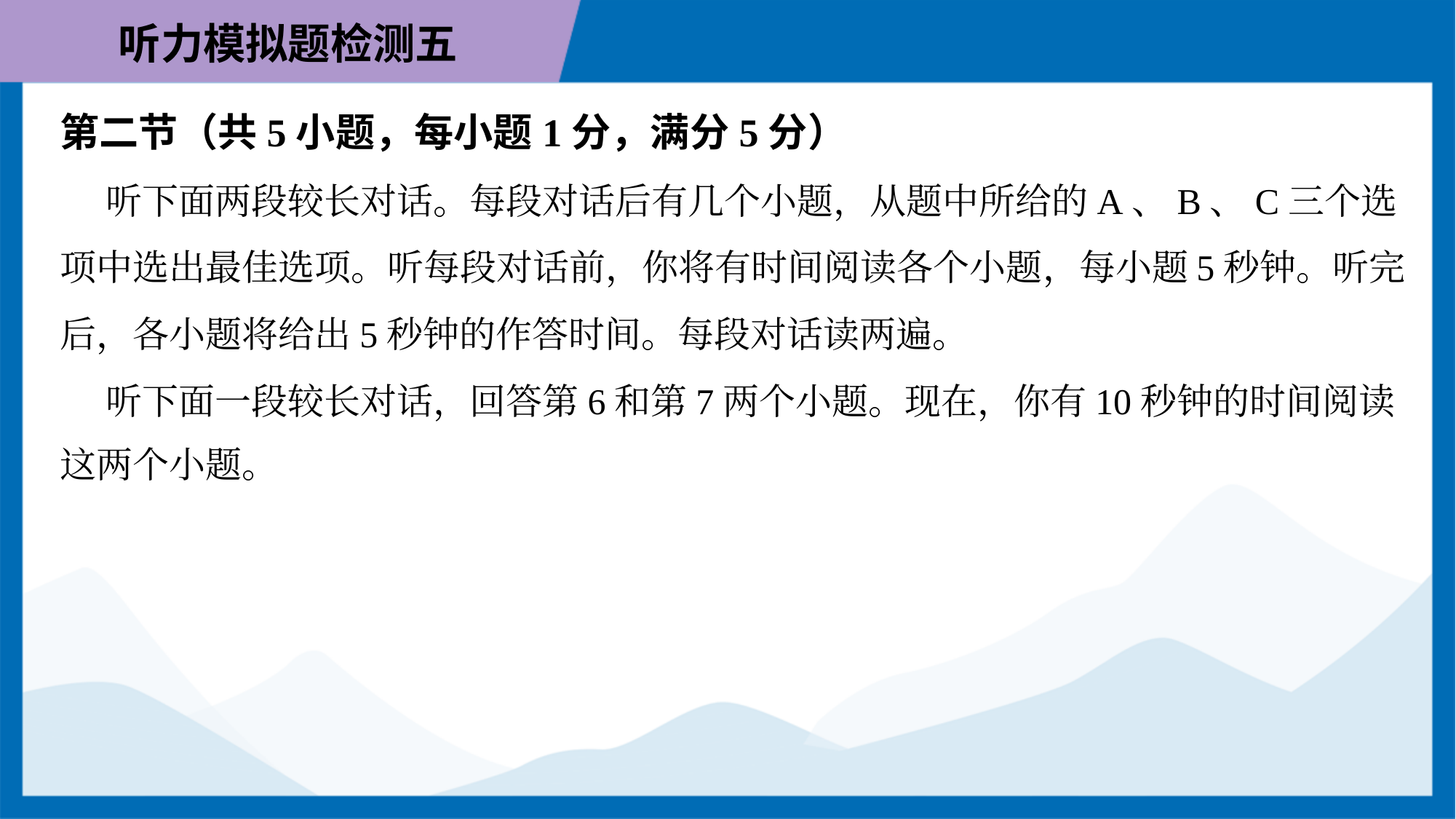

第二节（共5小题，每小题1分，满分5分）
    听下面两段较长对话。每段对话后有几个小题，从题中所给的A、B、C三个选
项中选出最佳选项。听每段对话前，你将有时间阅读各个小题，每小题5秒钟。听完
后，各小题将给出5秒钟的作答时间。每段对话读两遍。
    听下面一段较长对话，回答第6和第7两个小题。现在，你有10秒钟的时间阅读
这两个小题。